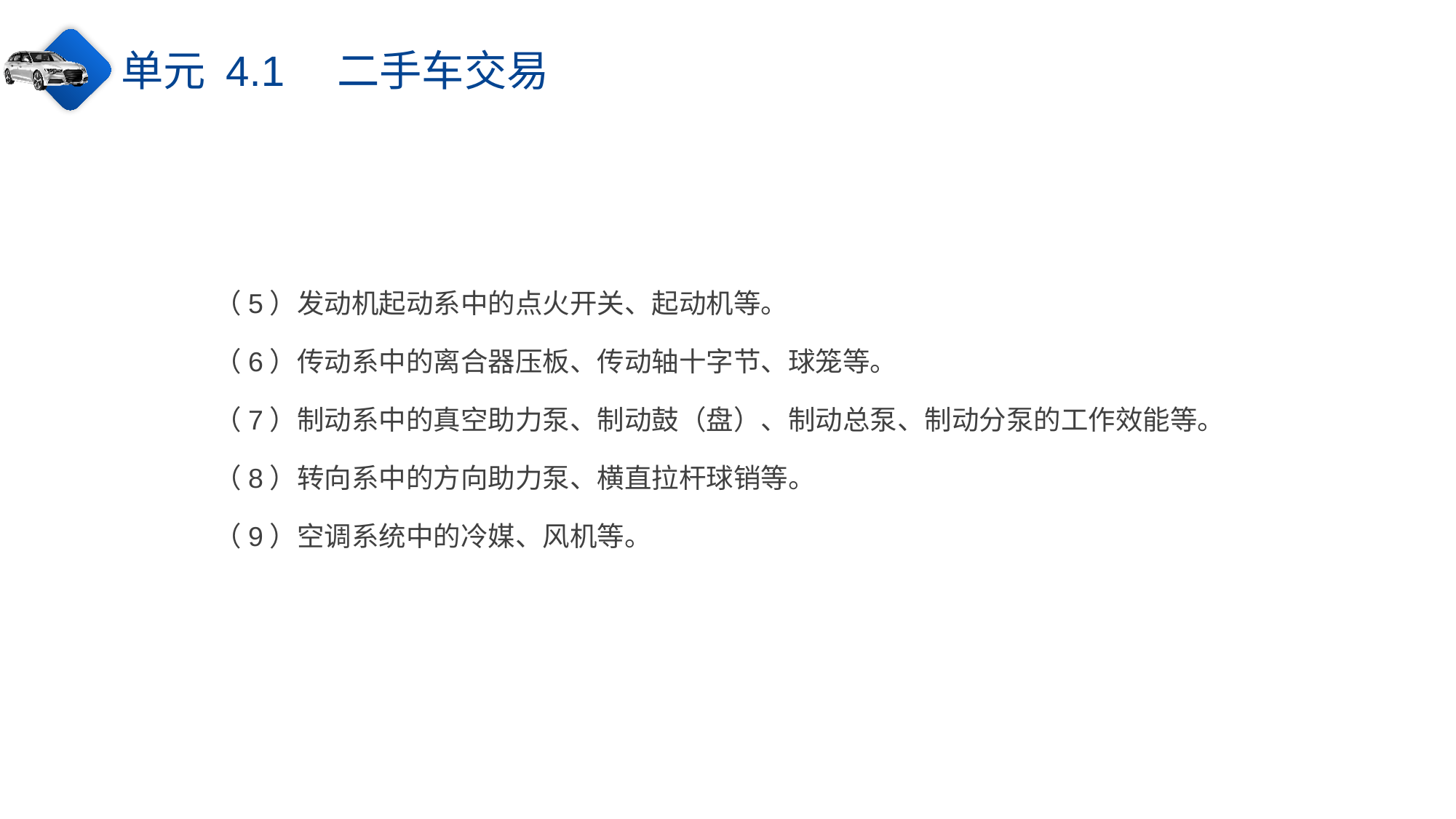

单元 4.1　二手车交易
（5）发动机起动系中的点火开关、起动机等。
（6）传动系中的离合器压板、传动轴十字节、球笼等。
（7）制动系中的真空助力泵、制动鼓（盘）、制动总泵、制动分泵的工作效能等。
（8）转向系中的方向助力泵、横直拉杆球销等。
（9）空调系统中的冷媒、风机等。